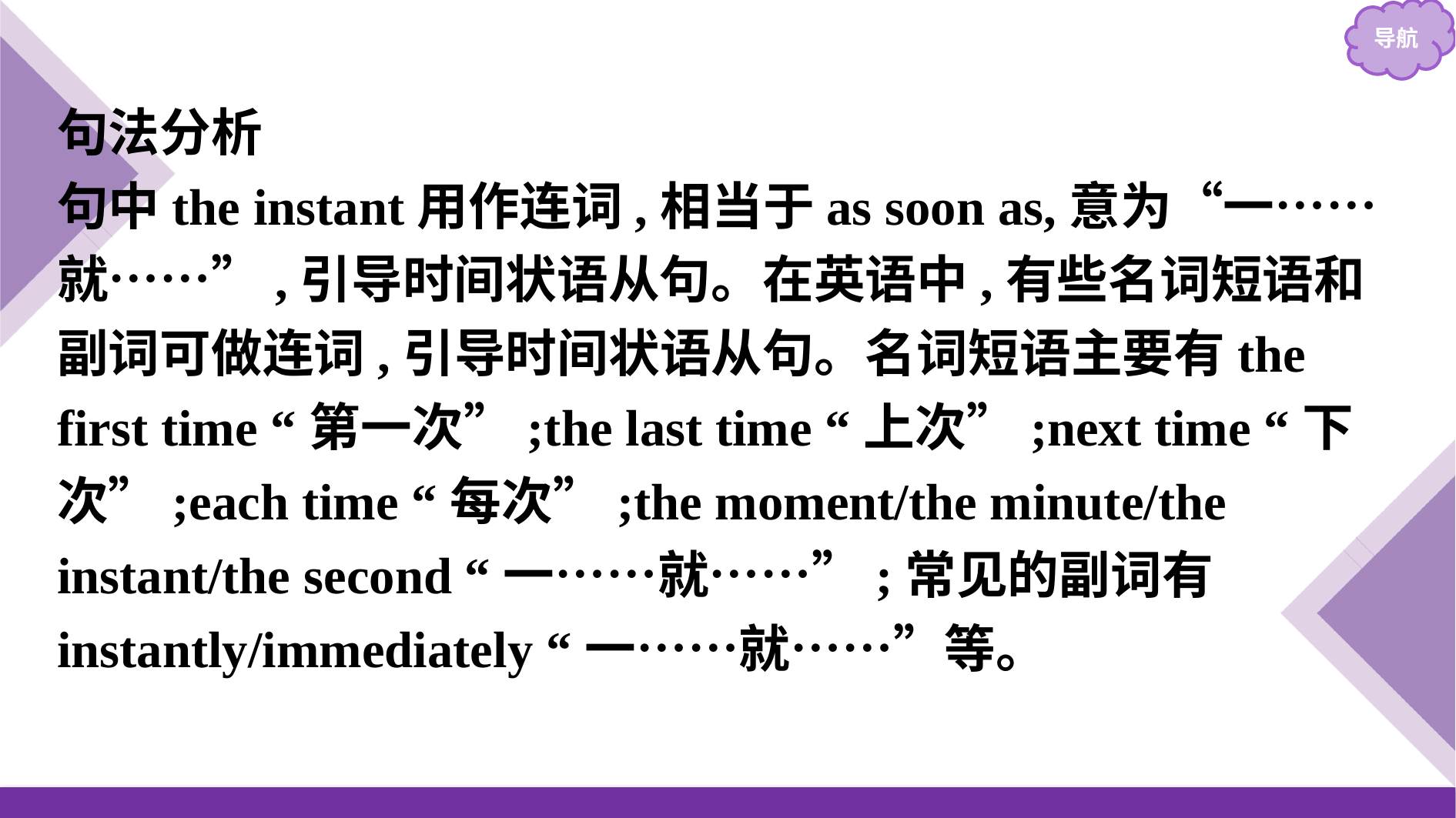

句法分析
句中the instant用作连词,相当于as soon as,意为“一……就……”,引导时间状语从句。在英语中,有些名词短语和副词可做连词,引导时间状语从句。名词短语主要有the first time “第一次”;the last time “上次”;next time “下次”;each time “每次”;the moment/the minute/the instant/the second “一……就……”;常见的副词有instantly/immediately “一……就……”等。